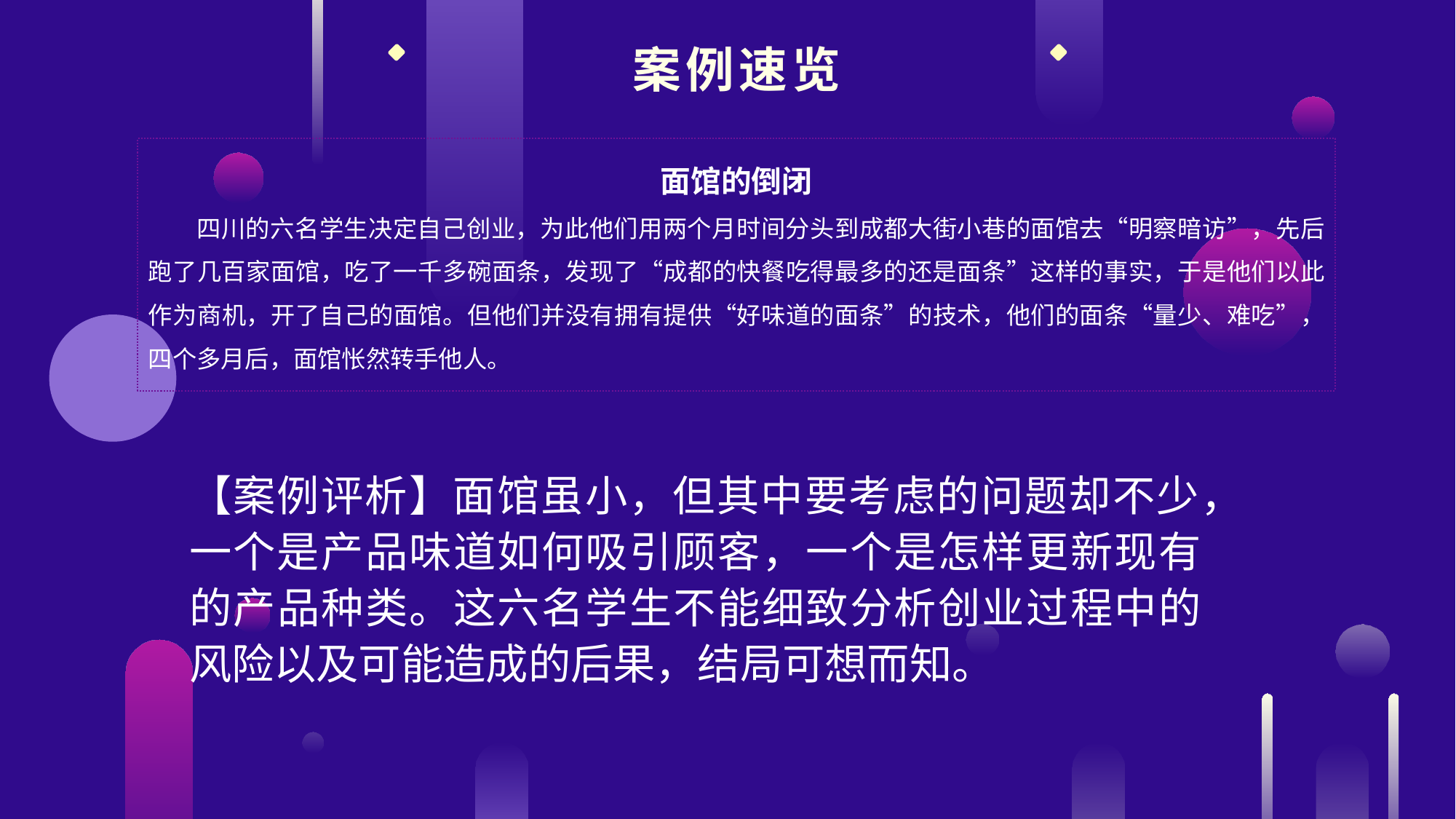

案例速览

面馆的倒闭
四川的六名学生决定自己创业，为此他们用两个月时间分头到成都大街小巷的面馆去“明察暗访”，先后跑了几百家面馆，吃了一千多碗面条，发现了“成都的快餐吃得最多的还是面条”这样的事实，于是他们以此作为商机，开了自己的面馆。但他们并没有拥有提供“好味道的面条”的技术，他们的面条“量少、难吃”，四个多月后，面馆怅然转手他人。

【案例评析】面馆虽小，但其中要考虑的问题却不少，一个是产品味道如何吸引顾客，一个是怎样更新现有的产品种类。这六名学生不能细致分析创业过程中的风险以及可能造成的后果，结局可想而知。